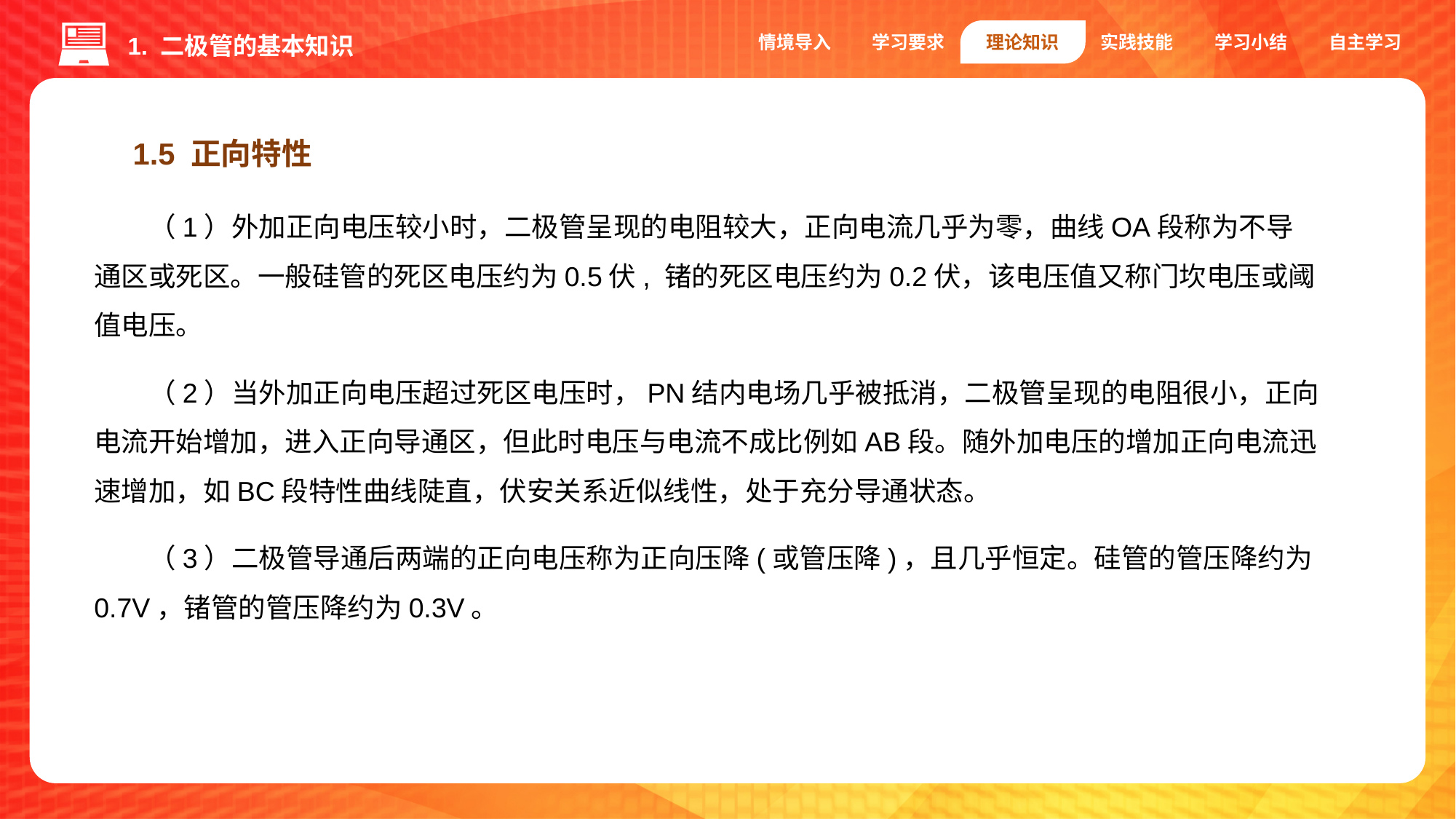

情境导入
学习要求
理论知识
实践技能
学习小结
自主学习

1. 二极管的基本知识
1.5 正向特性
（1）外加正向电压较小时，二极管呈现的电阻较大，正向电流几乎为零，曲线OA段称为不导通区或死区。一般硅管的死区电压约为0.5伏, 锗的死区电压约为0.2伏，该电压值又称门坎电压或阈值电压。
（2）当外加正向电压超过死区电压时，PN结内电场几乎被抵消，二极管呈现的电阻很小，正向电流开始增加，进入正向导通区，但此时电压与电流不成比例如AB段。随外加电压的增加正向电流迅速增加，如BC段特性曲线陡直，伏安关系近似线性，处于充分导通状态。
（3）二极管导通后两端的正向电压称为正向压降(或管压降)，且几乎恒定。硅管的管压降约为0.7V，锗管的管压降约为0.3V。